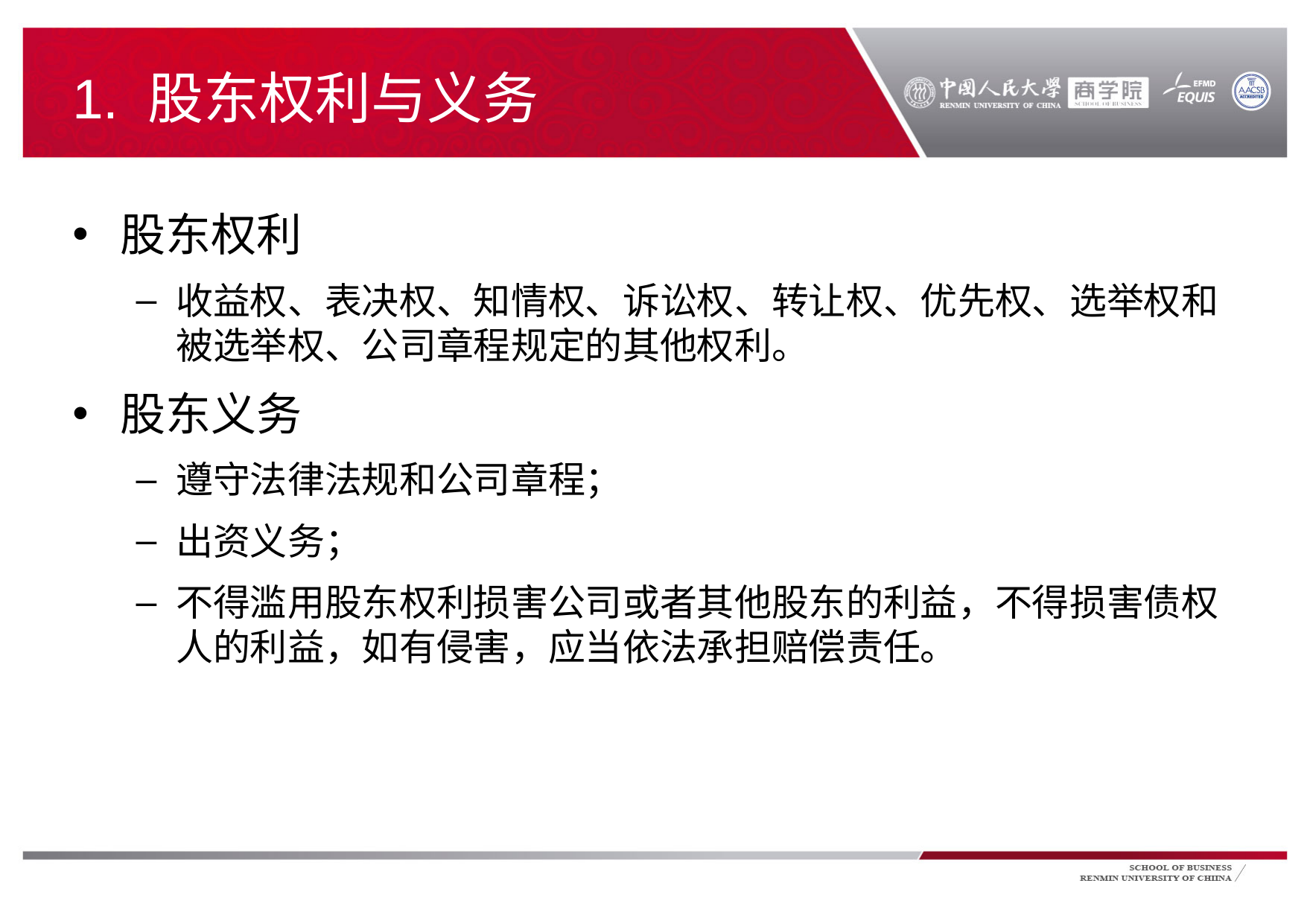

# 1. 股东权利与义务
股东权利
收益权、表决权、知情权、诉讼权、转让权、优先权、选举权和被选举权、公司章程规定的其他权利。
股东义务
遵守法律法规和公司章程；
出资义务；
不得滥用股东权利损害公司或者其他股东的利益，不得损害债权人的利益，如有侵害，应当依法承担赔偿责任。